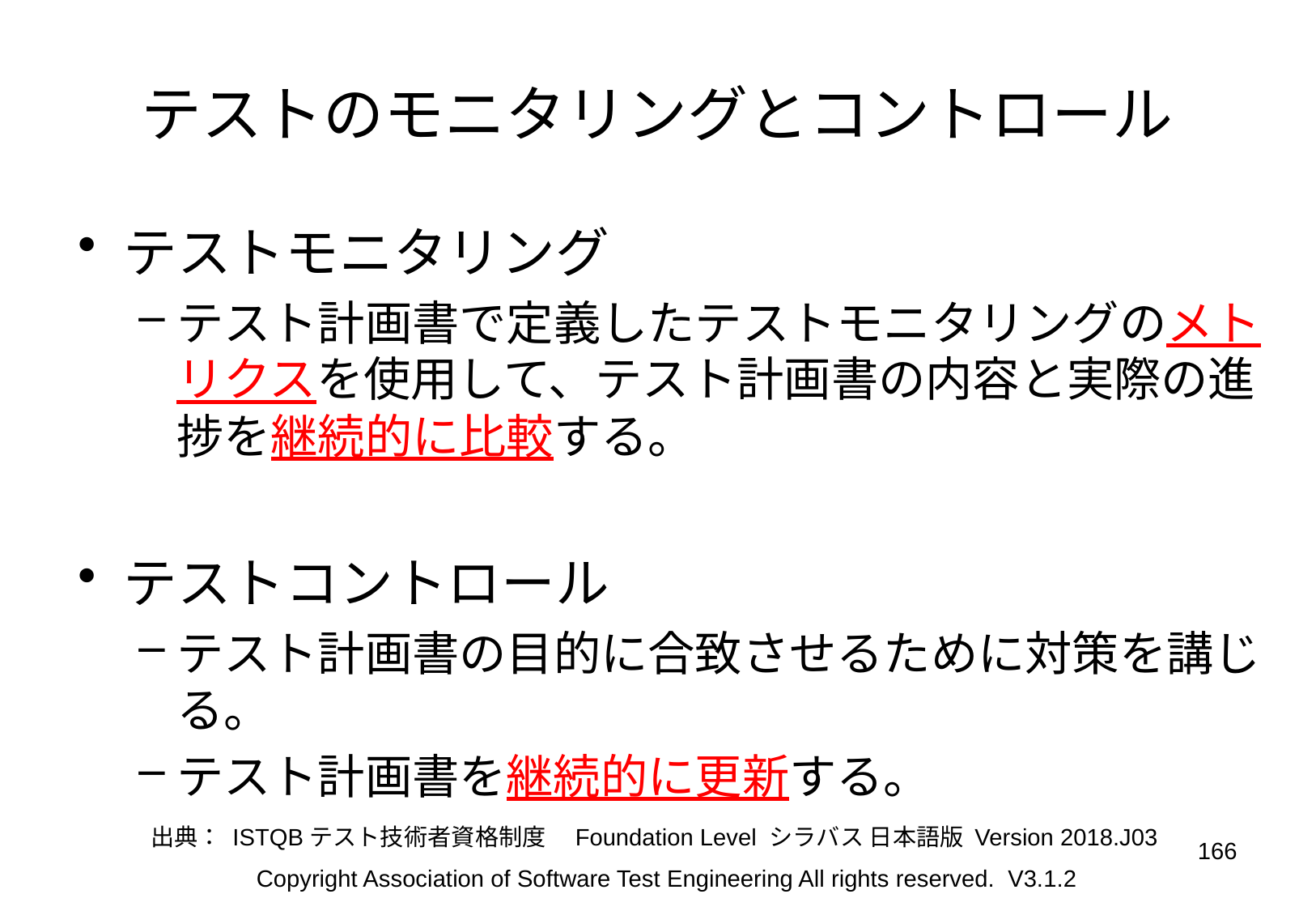

# テストのモニタリングとコントロール
テストモニタリング
テスト計画書で定義したテストモニタリングのメトリクスを使用して、テスト計画書の内容と実際の進捗を継続的に比較する。

テストコントロール
テスト計画書の目的に合致させるために対策を講じる。
テスト計画書を継続的に更新する。
出典： ISTQBテスト技術者資格制度　Foundation Level シラバス 日本語版 Version 2018.J03
166
Copyright Association of Software Test Engineering All rights reserved.  V3.1.2